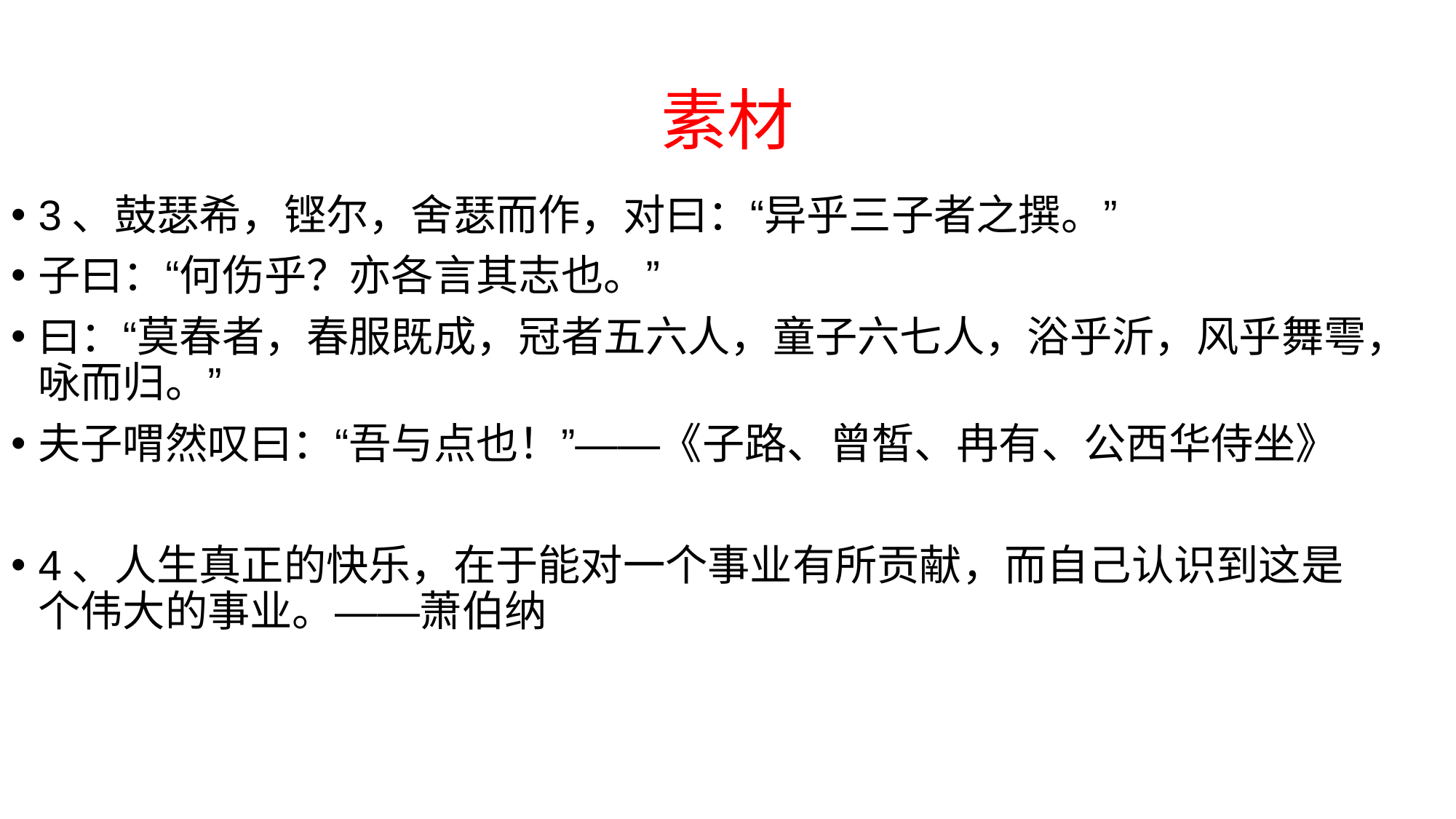

# 素材
3、鼓瑟希，铿尔，舍瑟而作，对曰：“异乎三子者之撰。”
子曰：“何伤乎？亦各言其志也。”
曰：“莫春者，春服既成，冠者五六人，童子六七人，浴乎沂，风乎舞雩，咏而归。”
夫子喟然叹曰：“吾与点也！”——《子路、曾皙、冉有、公西华侍坐》

4、人生真正的快乐，在于能对一个事业有所贡献，而自己认识到这是个伟大的事业。——萧伯纳